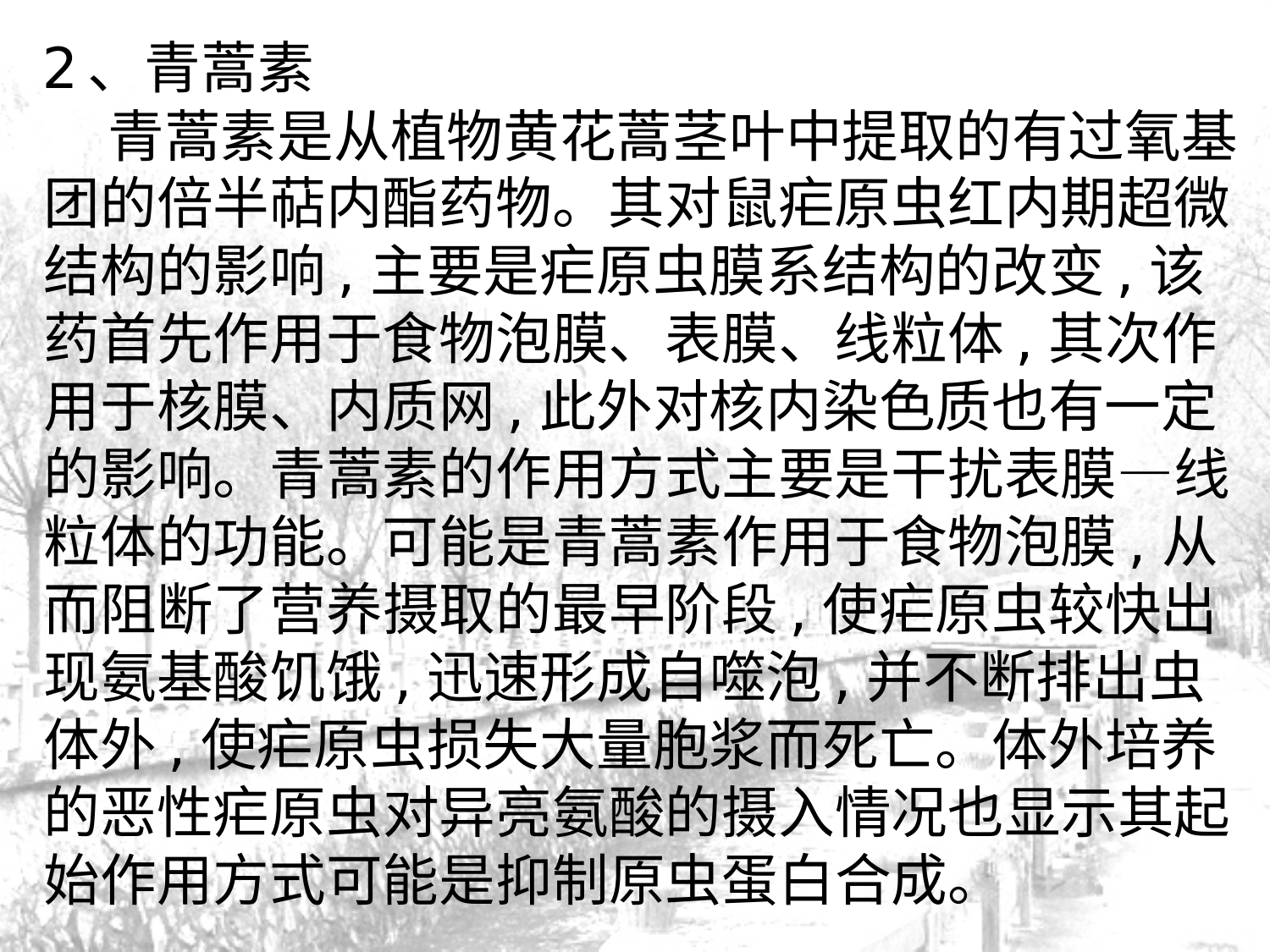

2、青蒿素
    青蒿素是从植物黄花蒿茎叶中提取的有过氧基团的倍半萜内酯药物。其对鼠疟原虫红内期超微结构的影响,主要是疟原虫膜系结构的改变,该药首先作用于食物泡膜、表膜、线粒体,其次作用于核膜、内质网,此外对核内染色质也有一定的影响。青蒿素的作用方式主要是干扰表膜—线粒体的功能。可能是青蒿素作用于食物泡膜,从而阻断了营养摄取的最早阶段,使疟原虫较快出现氨基酸饥饿,迅速形成自噬泡,并不断排出虫体外,使疟原虫损失大量胞浆而死亡。体外培养的恶性疟原虫对异亮氨酸的摄入情况也显示其起始作用方式可能是抑制原虫蛋白合成。